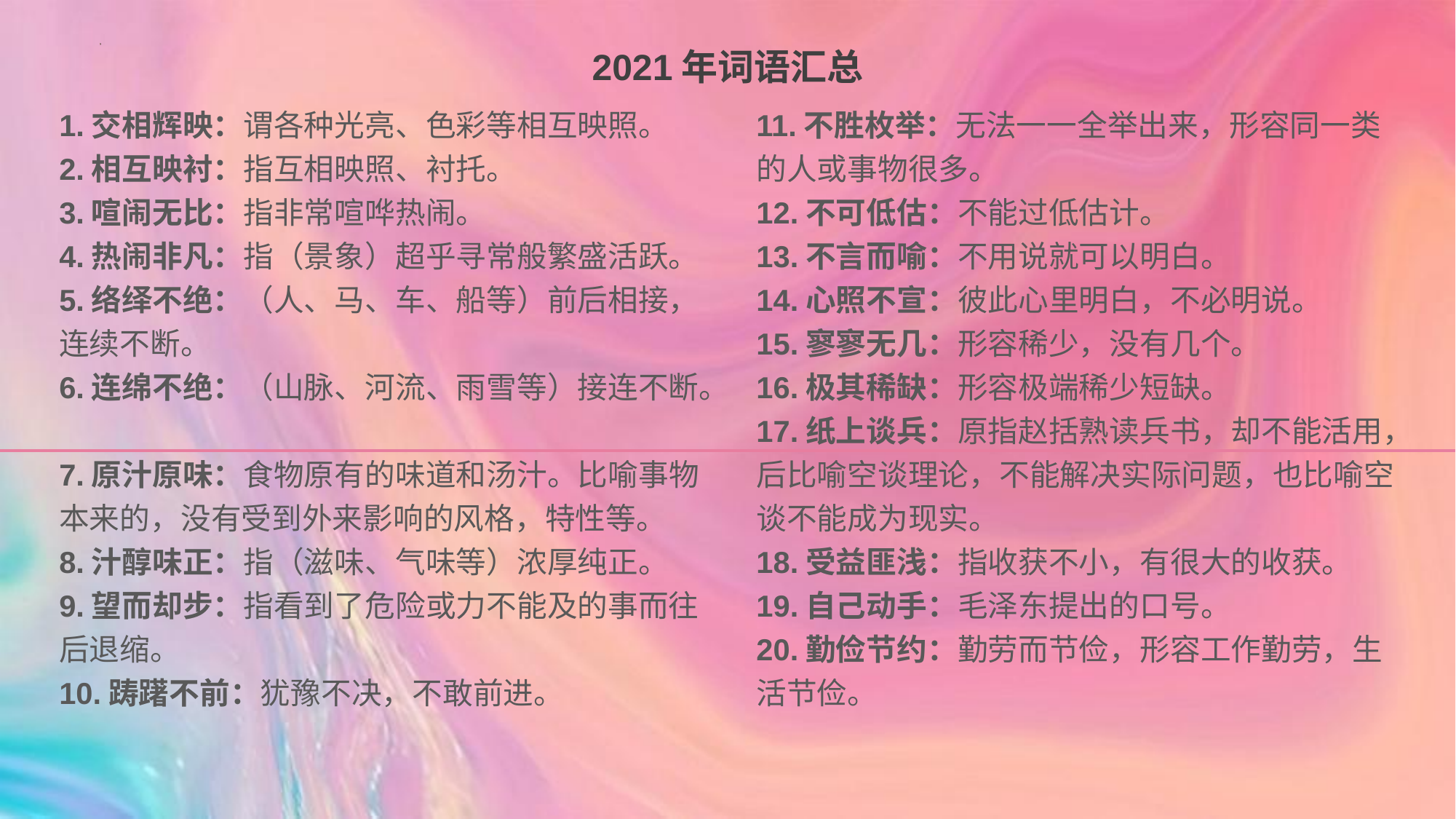

2021年词语汇总
1.交相辉映：谓各种光亮、色彩等相互映照。
2.相互映衬：指互相映照、衬托。
3.喧闹无比：指非常喧哗热闹。
4.热闹非凡：指（景象）超乎寻常般繁盛活跃。
5.络绎不绝：（人、马、车、船等）前后相接，连续不断。
6.连绵不绝：（山脉、河流、雨雪等）接连不断。
7.原汁原味：食物原有的味道和汤汁。比喻事物本来的，没有受到外来影响的风格，特性等。
8.汁醇味正：指（滋味、气味等）浓厚纯正。
9.望而却步：指看到了危险或力不能及的事而往后退缩。
10.踌躇不前：犹豫不决，不敢前进。
11.不胜枚举：无法一一全举出来，形容同一类的人或事物很多。
12.不可低估：不能过低估计。
13.不言而喻：不用说就可以明白。
14.心照不宣：彼此心里明白，不必明说。
15.寥寥无几：形容稀少，没有几个。
16.极其稀缺：形容极端稀少短缺。
17.纸上谈兵：原指赵括熟读兵书，却不能活用，后比喻空谈理论，不能解决实际问题，也比喻空谈不能成为现实。
18.受益匪浅：指收获不小，有很大的收获。
19.自己动手：毛泽东提出的口号。
20.勤俭节约：勤劳而节俭，形容工作勤劳，生活节俭。